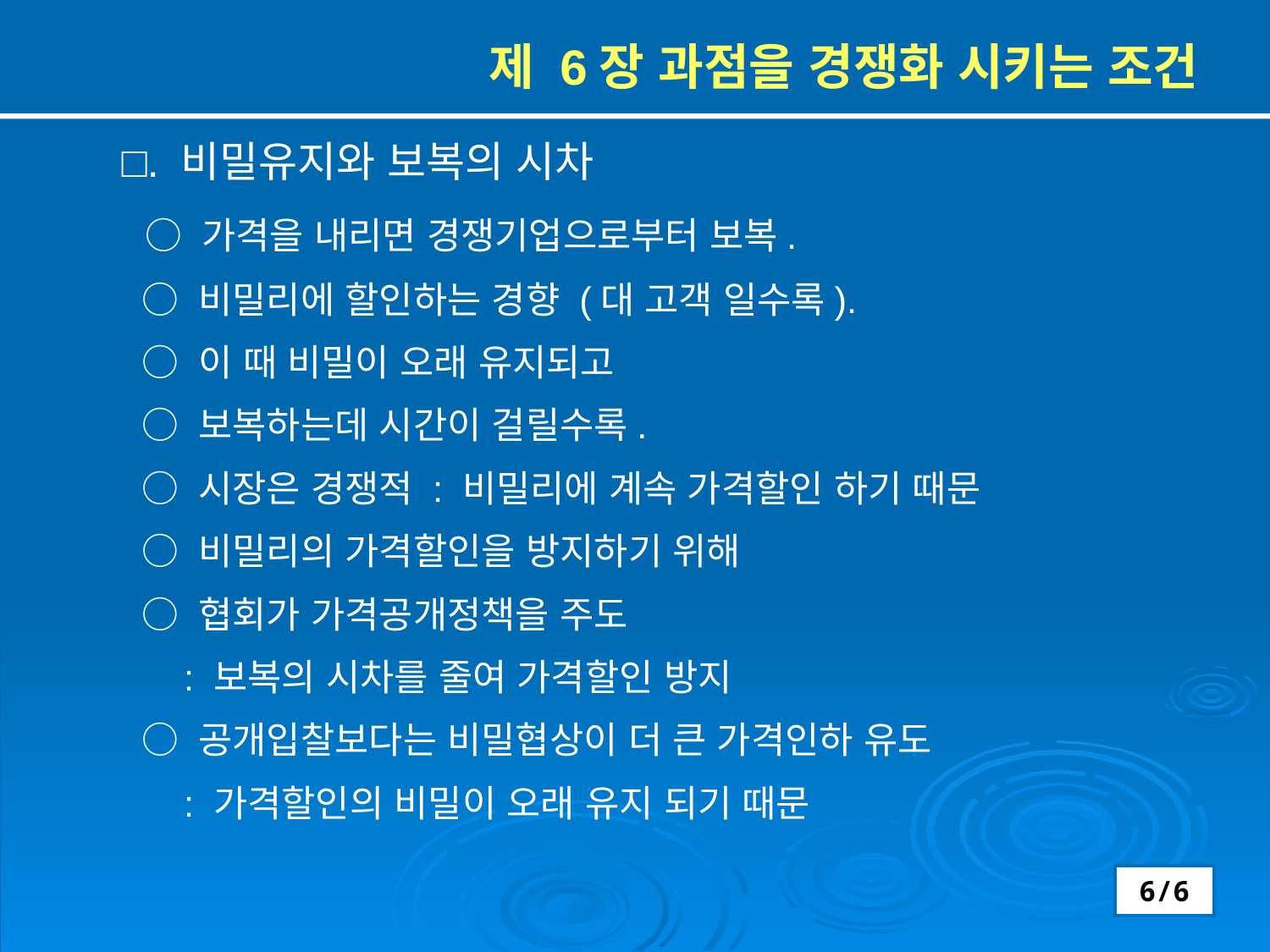

제 6장 과점을 경쟁화 시키는 조건

□. 비밀유지와 보복의 시차
  ○ 가격을 내리면 경쟁기업으로부터 보복.
  ○ 비밀리에 할인하는 경향 (대 고객 일수록).
  ○ 이 때 비밀이 오래 유지되고
  ○ 보복하는데 시간이 걸릴수록.
  ○ 시장은 경쟁적 : 비밀리에 계속 가격할인 하기 때문
  ○ 비밀리의 가격할인을 방지하기 위해
  ○ 협회가 가격공개정책을 주도
      : 보복의 시차를 줄여 가격할인 방지
  ○ 공개입찰보다는 비밀협상이 더 큰 가격인하 유도
      : 가격할인의 비밀이 오래 유지 되기 때문
6/6